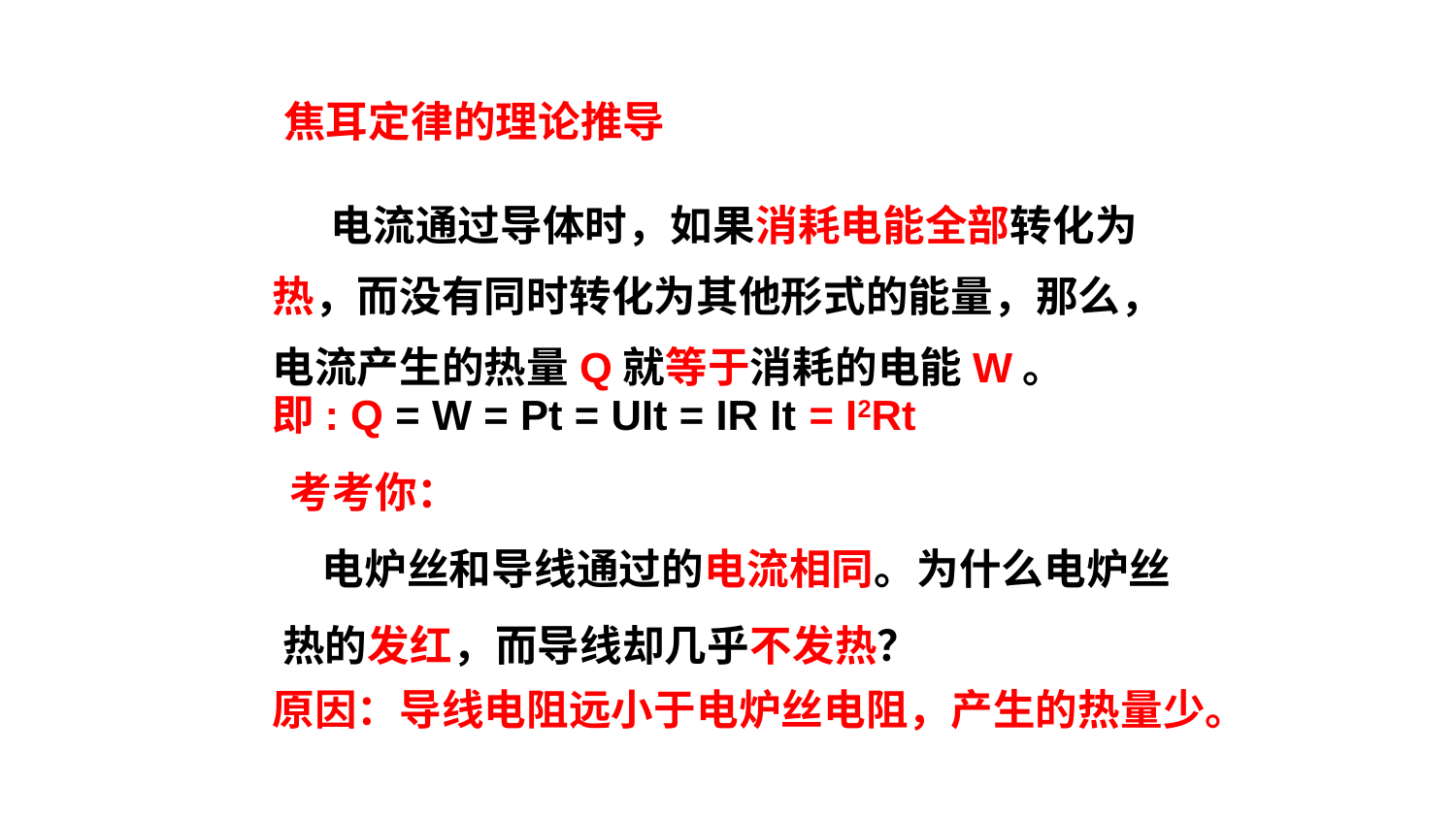

焦耳定律的理论推导
     电流通过导体时，如果消耗电能全部转化为热，而没有同时转化为其他形式的能量，那么，电流产生的热量Q就等于消耗的电能W。
即: Q = W = Pt = UIt = IR It = I2Rt
考考你：
   电炉丝和导线通过的电流相同。为什么电炉丝热的发红，而导线却几乎不发热？

原因：导线电阻远小于电炉丝电阻，产生的热量少。